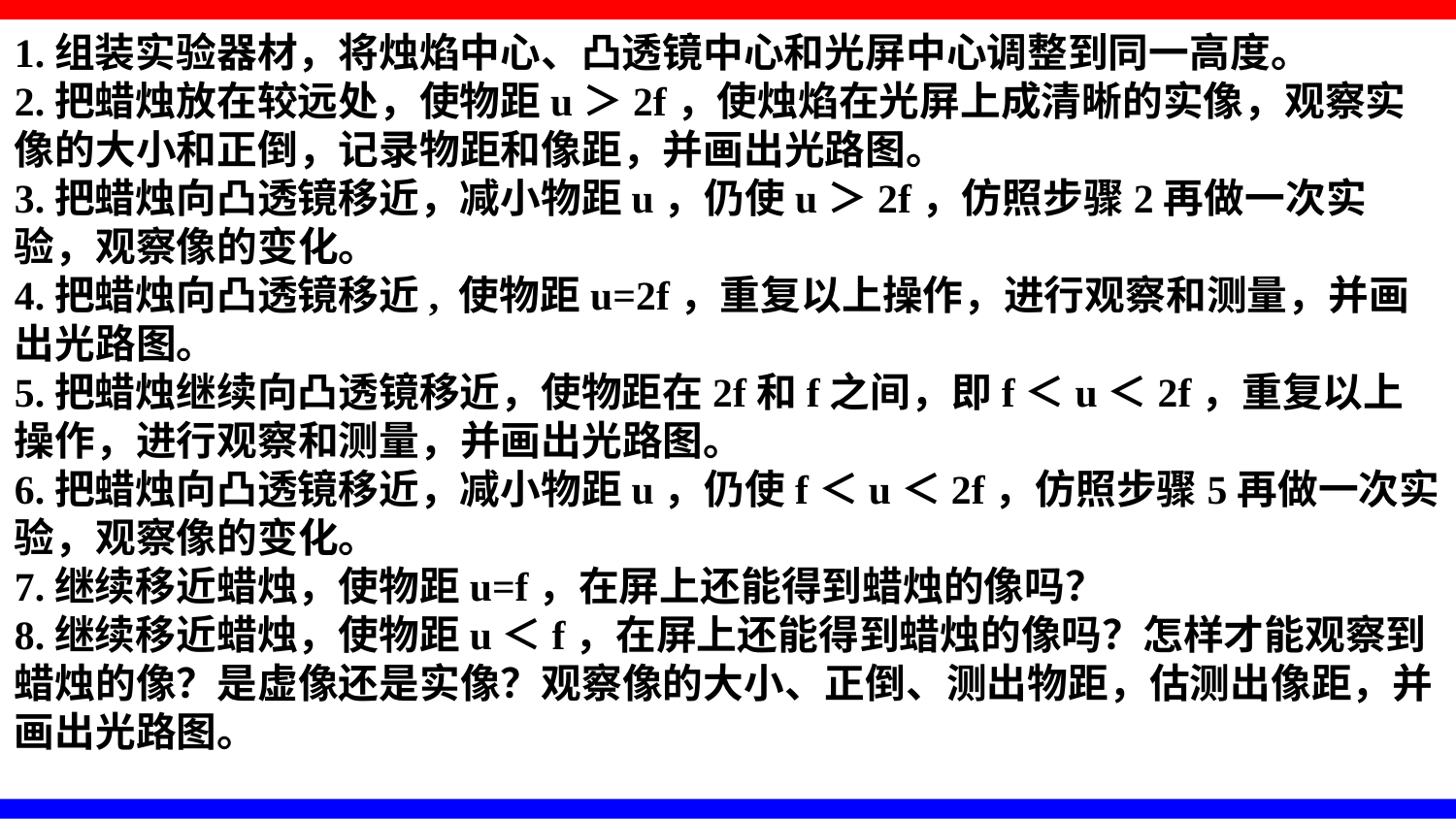

1.组装实验器材，将烛焰中心、凸透镜中心和光屏中心调整到同一高度。
2.把蜡烛放在较远处，使物距u＞2f，使烛焰在光屏上成清晰的实像，观察实像的大小和正倒，记录物距和像距，并画出光路图。
3.把蜡烛向凸透镜移近，减小物距u，仍使u＞2f，仿照步骤2再做一次实验，观察像的变化。
4.把蜡烛向凸透镜移近, 使物距u=2f，重复以上操作，进行观察和测量，并画出光路图。
5.把蜡烛继续向凸透镜移近，使物距在2f和f之间，即f＜u＜2f，重复以上操作，进行观察和测量，并画出光路图。
6.把蜡烛向凸透镜移近，减小物距u，仍使f＜u＜2f，仿照步骤5再做一次实验，观察像的变化。
7.继续移近蜡烛，使物距u=f，在屏上还能得到蜡烛的像吗？
8.继续移近蜡烛，使物距u＜f，在屏上还能得到蜡烛的像吗？怎样才能观察到蜡烛的像？是虚像还是实像？观察像的大小、正倒、测出物距，估测出像距，并画出光路图。